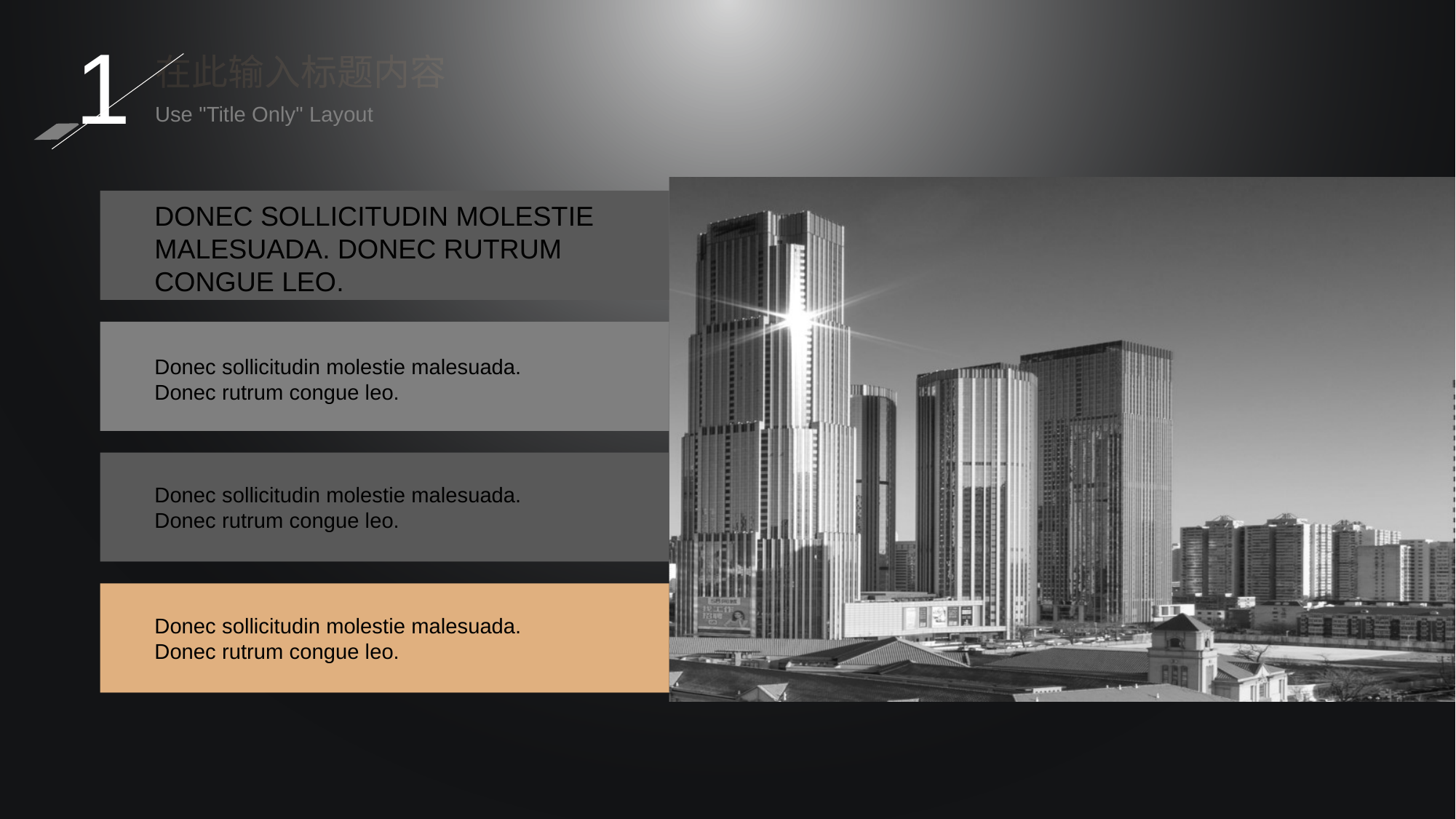

1

在此输入标题内容
Use "Title Only" Layout

DONEC SOLLICITUDIN MOLESTIE MALESUADA. DONEC RUTRUM CONGUE LEO.

Donec sollicitudin molestie malesuada. Donec rutrum congue leo.

Donec sollicitudin molestie malesuada. Donec rutrum congue leo.

Donec sollicitudin molestie malesuada. Donec rutrum congue leo.